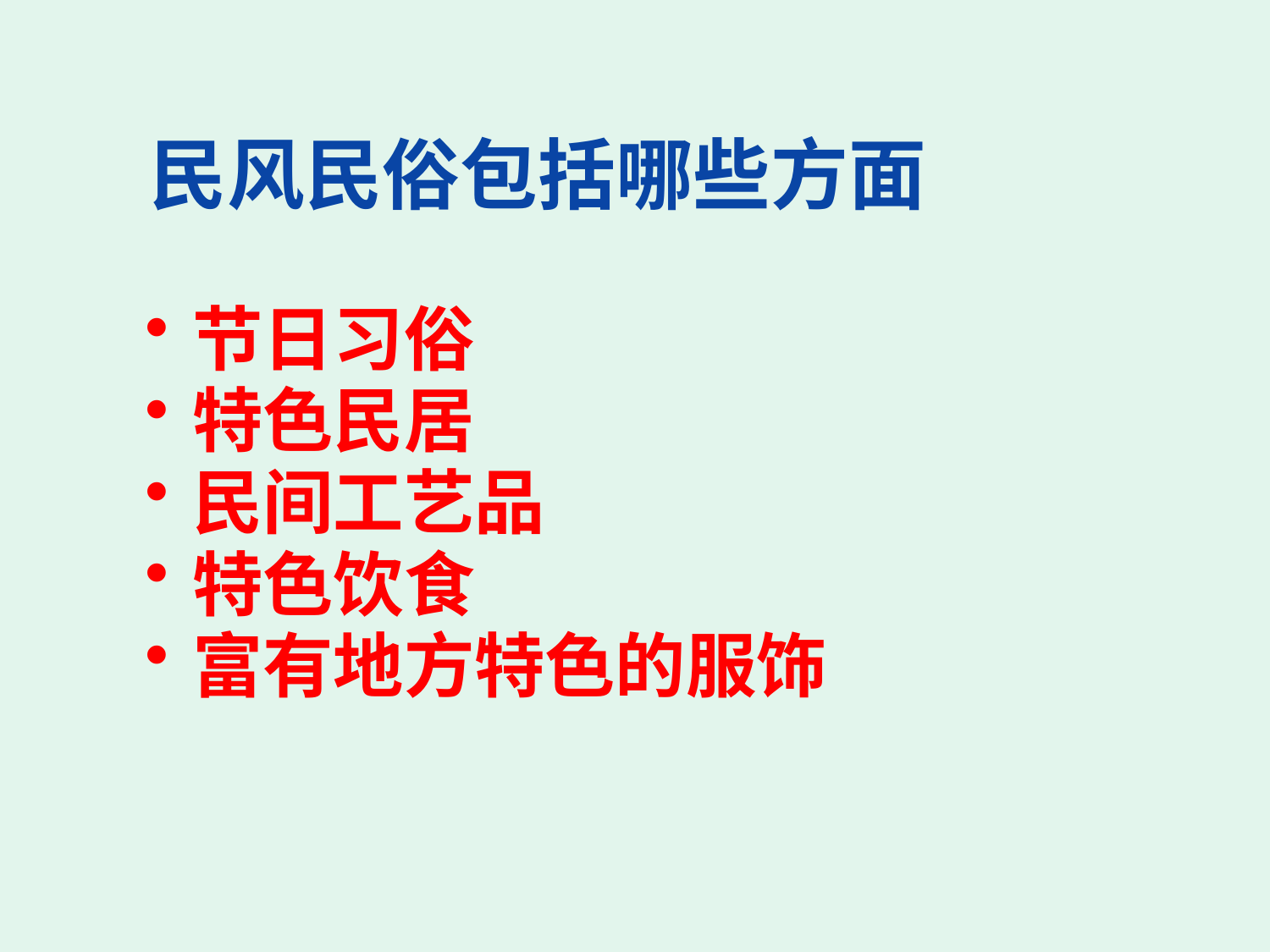

# 民风民俗包括哪些方面
节日习俗
特色民居
民间工艺品
特色饮食
富有地方特色的服饰